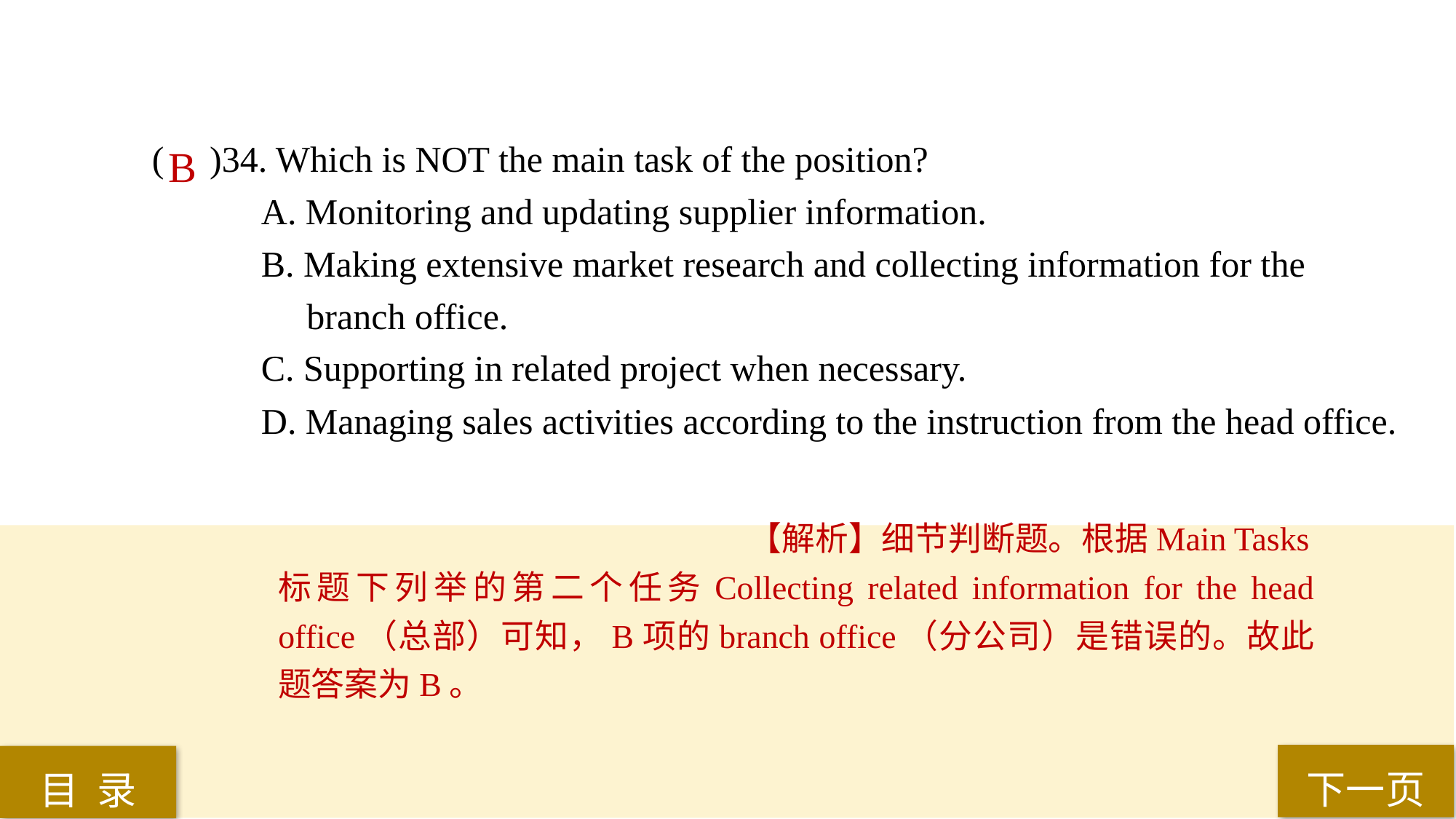

(     )34. Which is NOT the main task of the position?
A. Monitoring and updating supplier information.
B. Making extensive market research and collecting information for the
     branch office.
C. Supporting in related project when necessary.
D. Managing sales activities according to the instruction from the head office.
B
【解析】细节判断题。根据Main Tasks标题下列举的第二个任务Collecting related information for the head office（总部）可知，B项的branch office（分公司）是错误的。故此题答案为B。